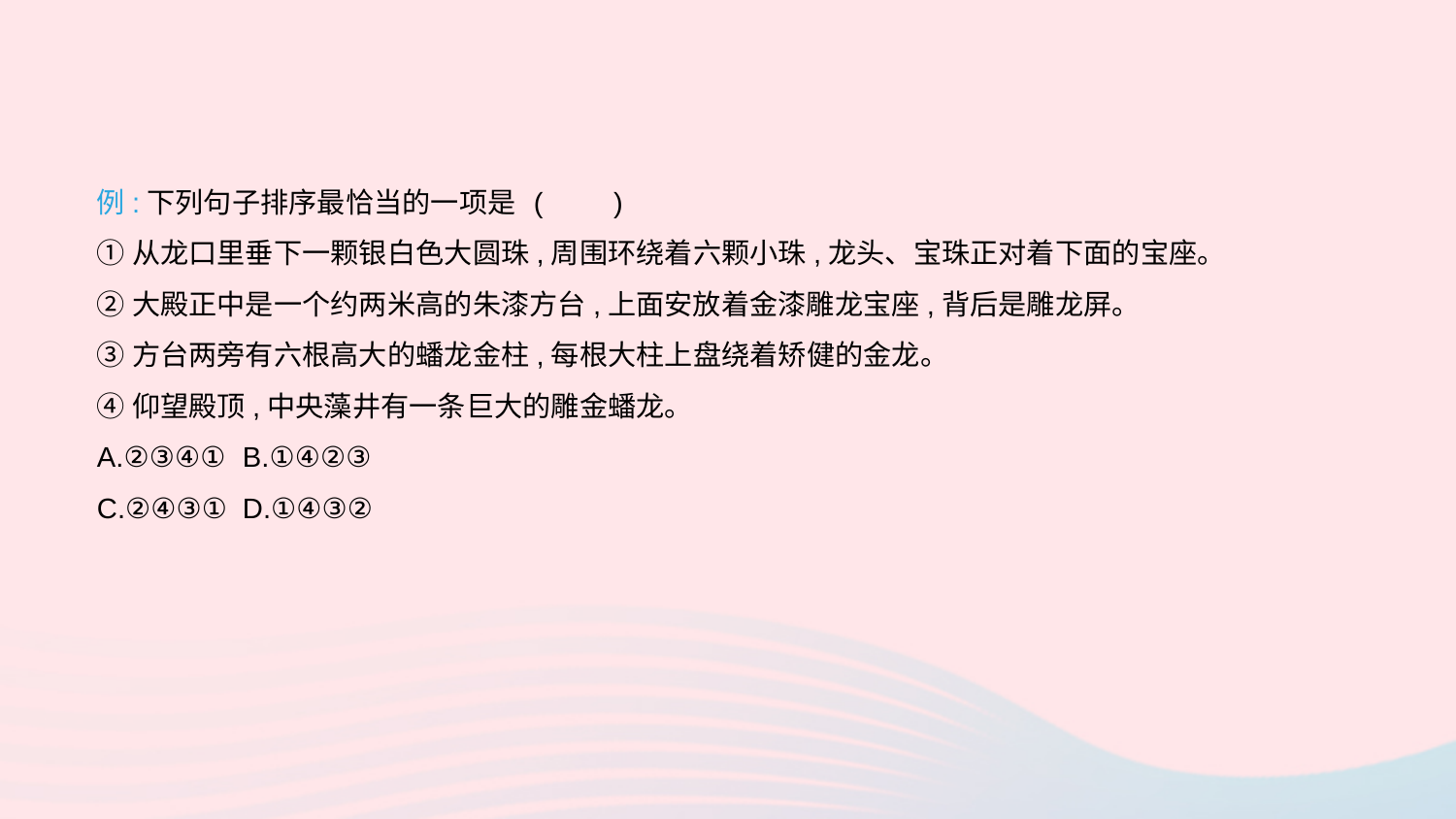

例:下列句子排序最恰当的一项是	(　　)
①从龙口里垂下一颗银白色大圆珠,周围环绕着六颗小珠,龙头、宝珠正对着下面的宝座。
②大殿正中是一个约两米高的朱漆方台,上面安放着金漆雕龙宝座,背后是雕龙屏。
③方台两旁有六根高大的蟠龙金柱,每根大柱上盘绕着矫健的金龙。
④仰望殿顶,中央藻井有一条巨大的雕金蟠龙。
A.②③④①	B.①④②③
C.②④③①	D.①④③②